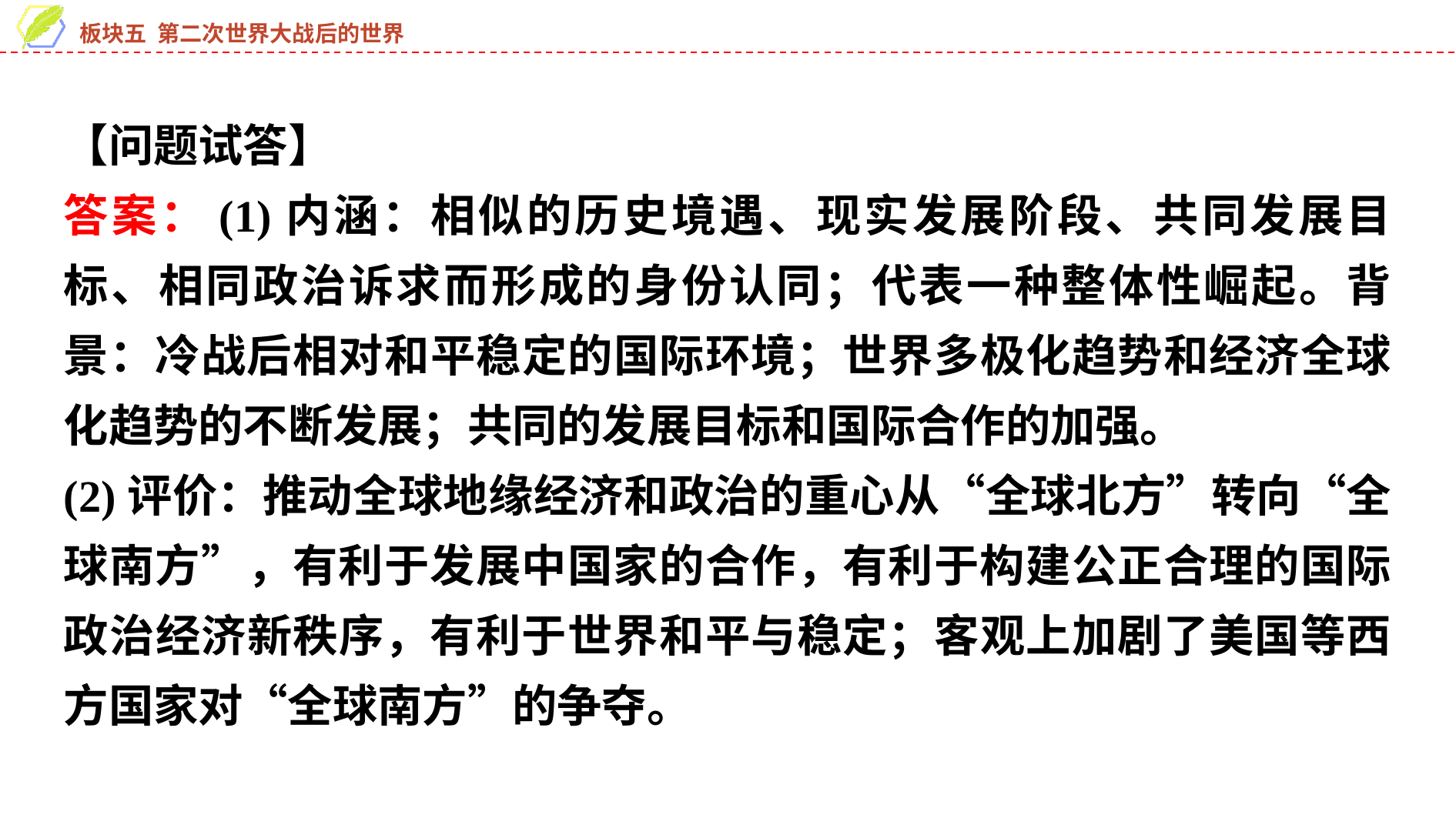

【问题试答】
答案：(1)内涵：相似的历史境遇、现实发展阶段、共同发展目标、相同政治诉求而形成的身份认同；代表一种整体性崛起。背景：冷战后相对和平稳定的国际环境；世界多极化趋势和经济全球化趋势的不断发展；共同的发展目标和国际合作的加强。
(2)评价：推动全球地缘经济和政治的重心从“全球北方”转向“全球南方”，有利于发展中国家的合作，有利于构建公正合理的国际政治经济新秩序，有利于世界和平与稳定；客观上加剧了美国等西方国家对“全球南方”的争夺。